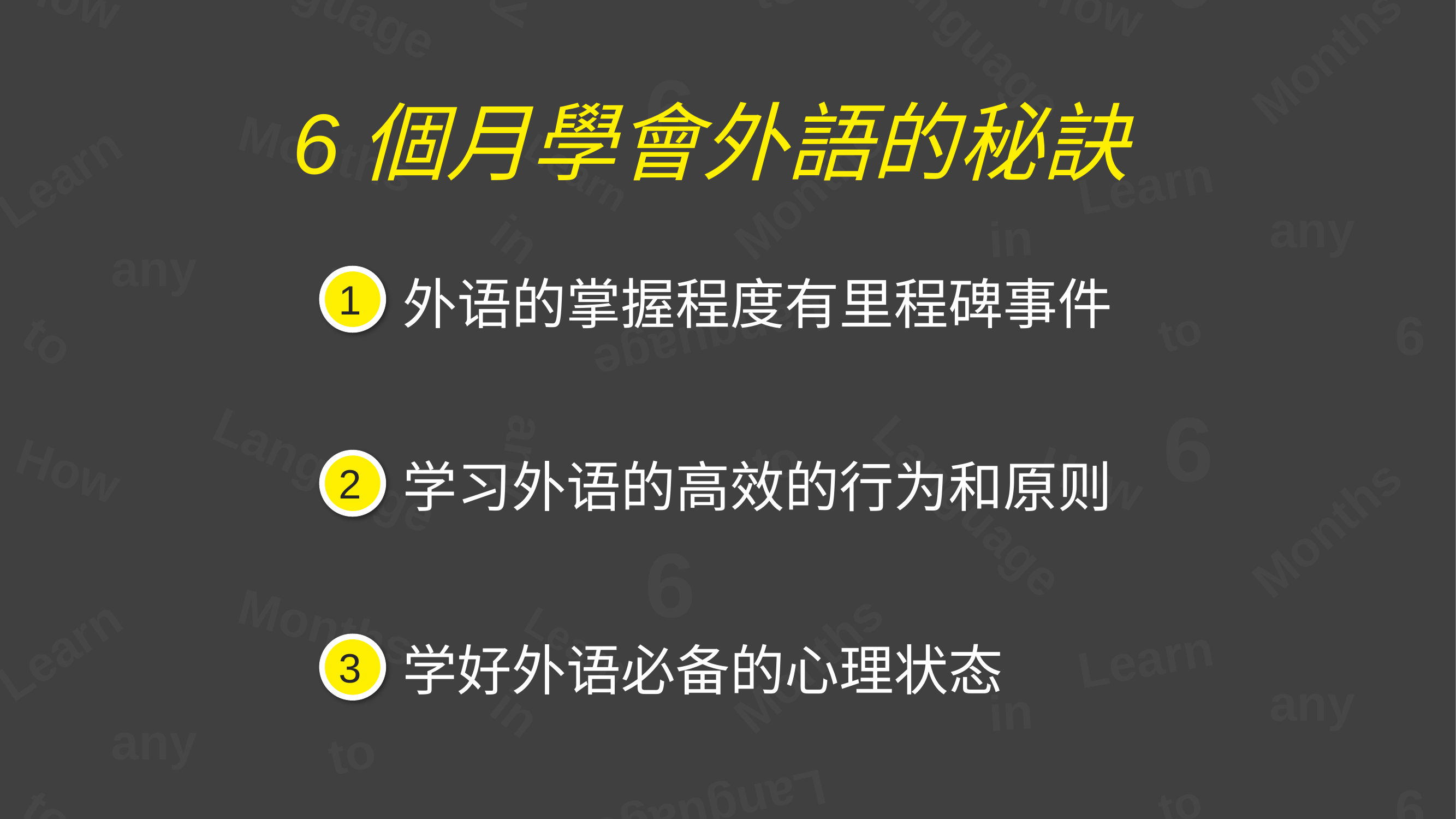

6
any
to
How
Language
How
Language
Months
6
Months
Learn
Learn
Months
Learn
any
in
in
any
to
6
to
to
Language
6
any
to
How
Language
How
Language
Months
6
Months
Learn
Learn
Months
Learn
any
in
in
any
to
6
to
to
Language
6個月學會外語的秘訣
外语的掌握程度有里程碑事件

1
学习外语的高效的行为和原则

2
学好外语必备的心理状态

3